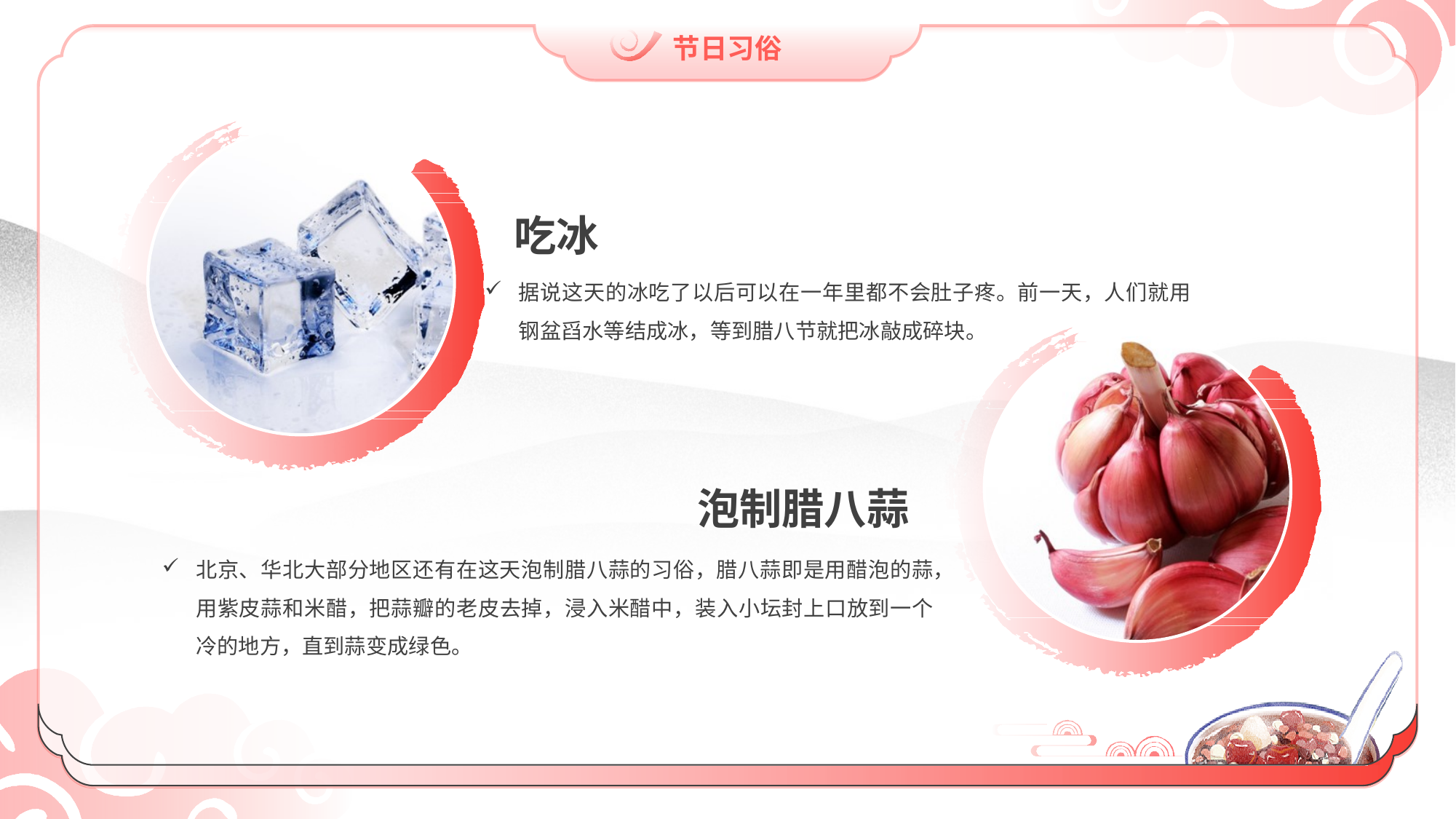

节日习俗

吃冰
据说这天的冰吃了以后可以在一年里都不会肚子疼。前一天，人们就用钢盆舀水等结成冰，等到腊八节就把冰敲成碎块。

泡制腊八蒜
北京、华北大部分地区还有在这天泡制腊八蒜的习俗，腊八蒜即是用醋泡的蒜，用紫皮蒜和米醋，把蒜瓣的老皮去掉，浸入米醋中，装入小坛封上口放到一个冷的地方，直到蒜变成绿色。